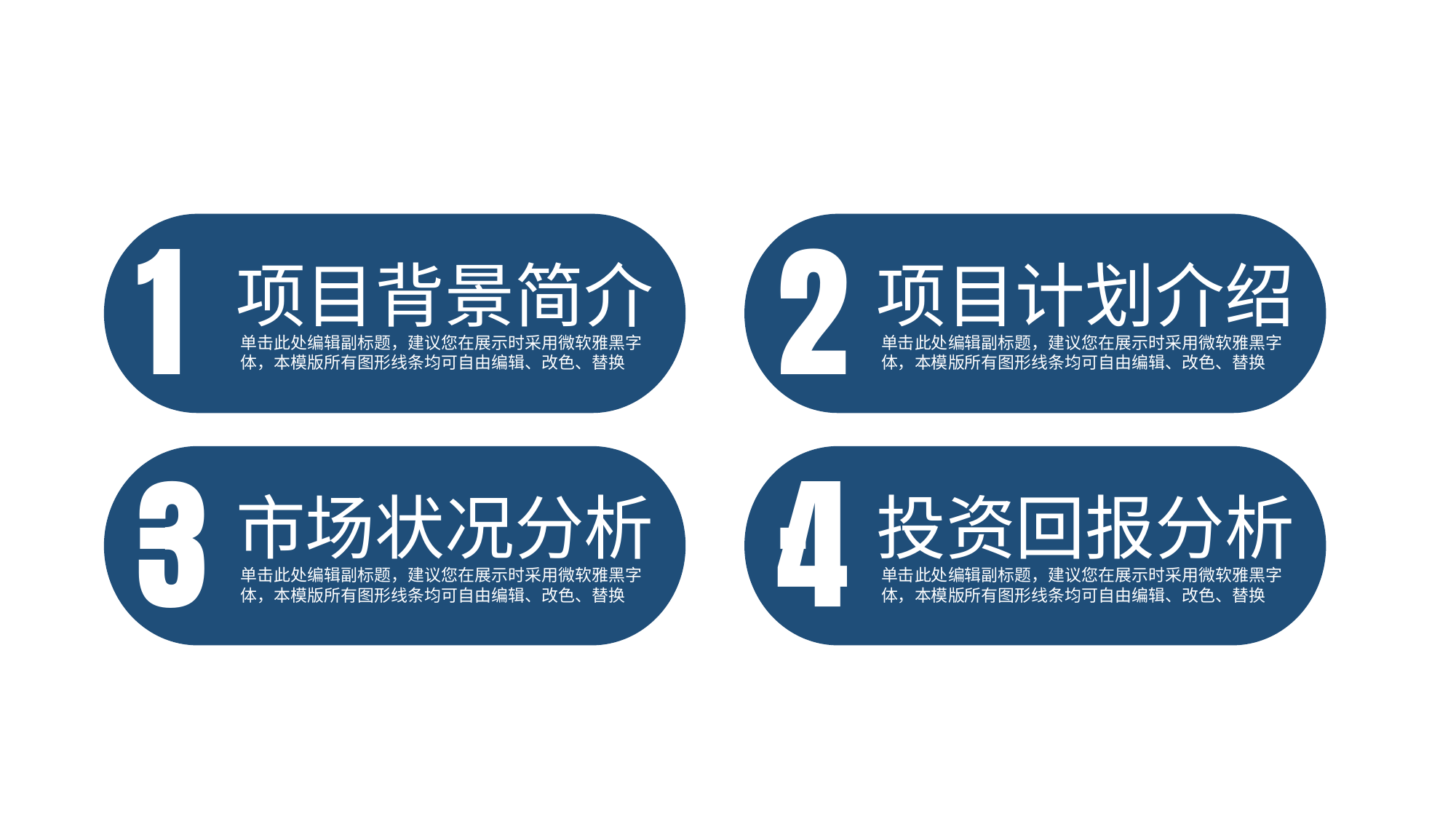

1.
2.
项目背景简介
项目计划介绍
单击此处编辑副标题，建议您在展示时采用微软雅黑字体，本模版所有图形线条均可自由编辑、改色、替换
单击此处编辑副标题，建议您在展示时采用微软雅黑字体，本模版所有图形线条均可自由编辑、改色、替换

3.
4.
市场状况分析
投资回报分析
单击此处编辑副标题，建议您在展示时采用微软雅黑字体，本模版所有图形线条均可自由编辑、改色、替换
单击此处编辑副标题，建议您在展示时采用微软雅黑字体，本模版所有图形线条均可自由编辑、改色、替换